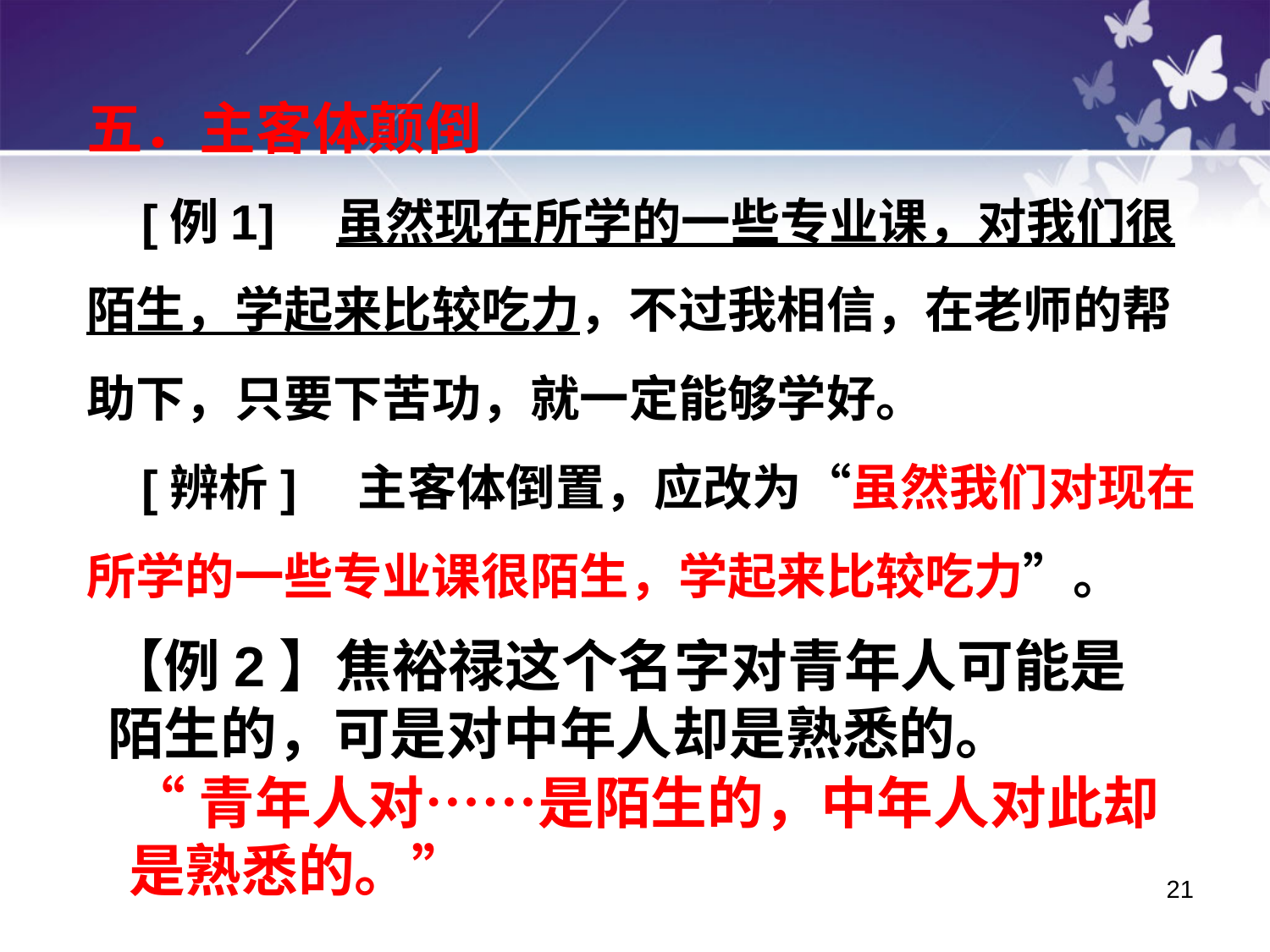

五．主客体颠倒
    [例1]　虽然现在所学的一些专业课，对我们很陌生，学起来比较吃力，不过我相信，在老师的帮助下，只要下苦功，就一定能够学好。
    [辨析]　主客体倒置，应改为“虽然我们对现在所学的一些专业课很陌生，学起来比较吃力”。
【例2】焦裕禄这个名字对青年人可能是陌生的，可是对中年人却是熟悉的。
“青年人对……是陌生的，中年人对此却是熟悉的。”
21